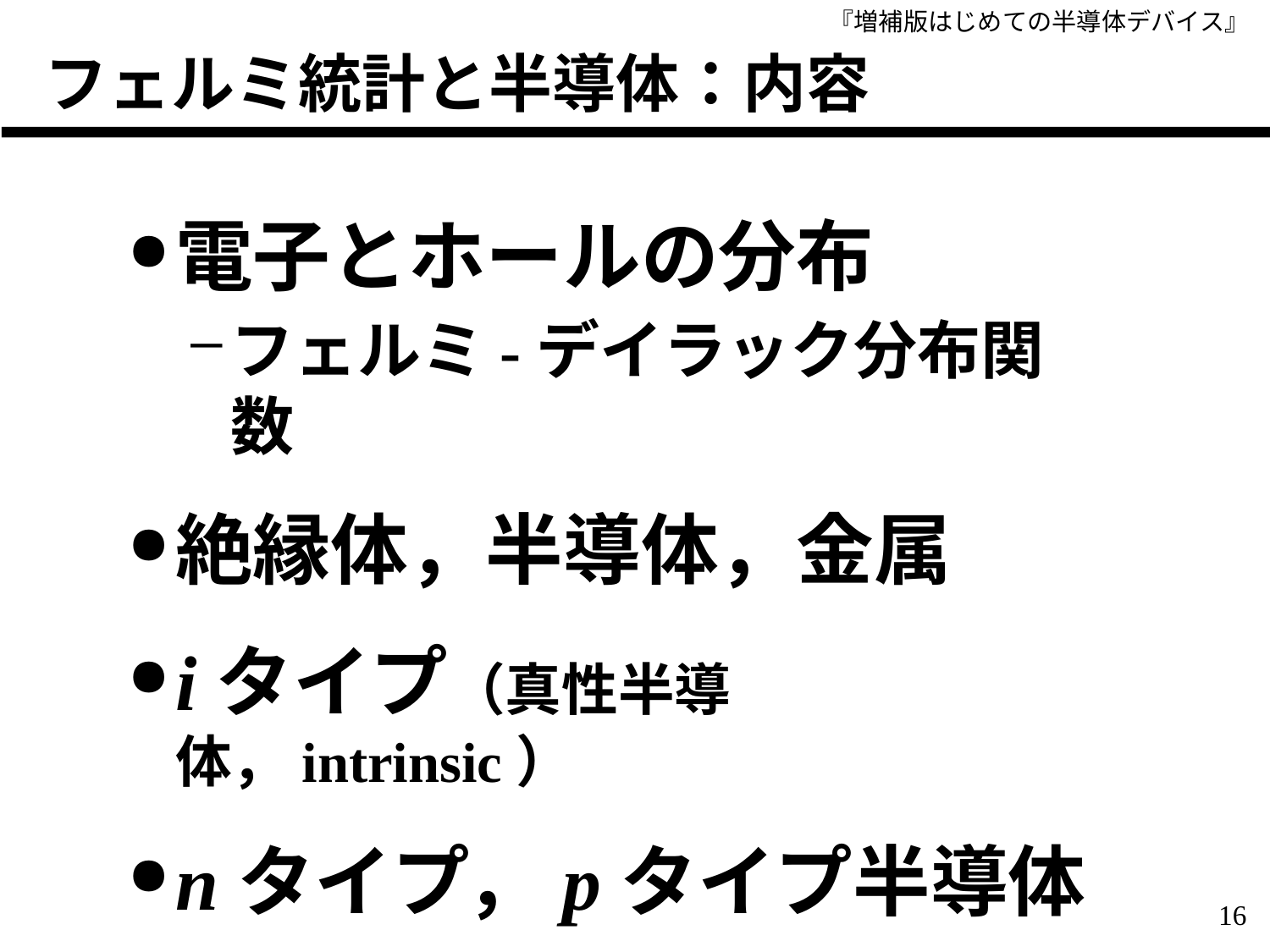

# フェルミ統計と半導体：内容
電子とホールの分布
フェルミ-デイラック分布関数
絶縁体，半導体，金属
iタイプ（真性半導体，intrinsic）
nタイプ，pタイプ半導体
16